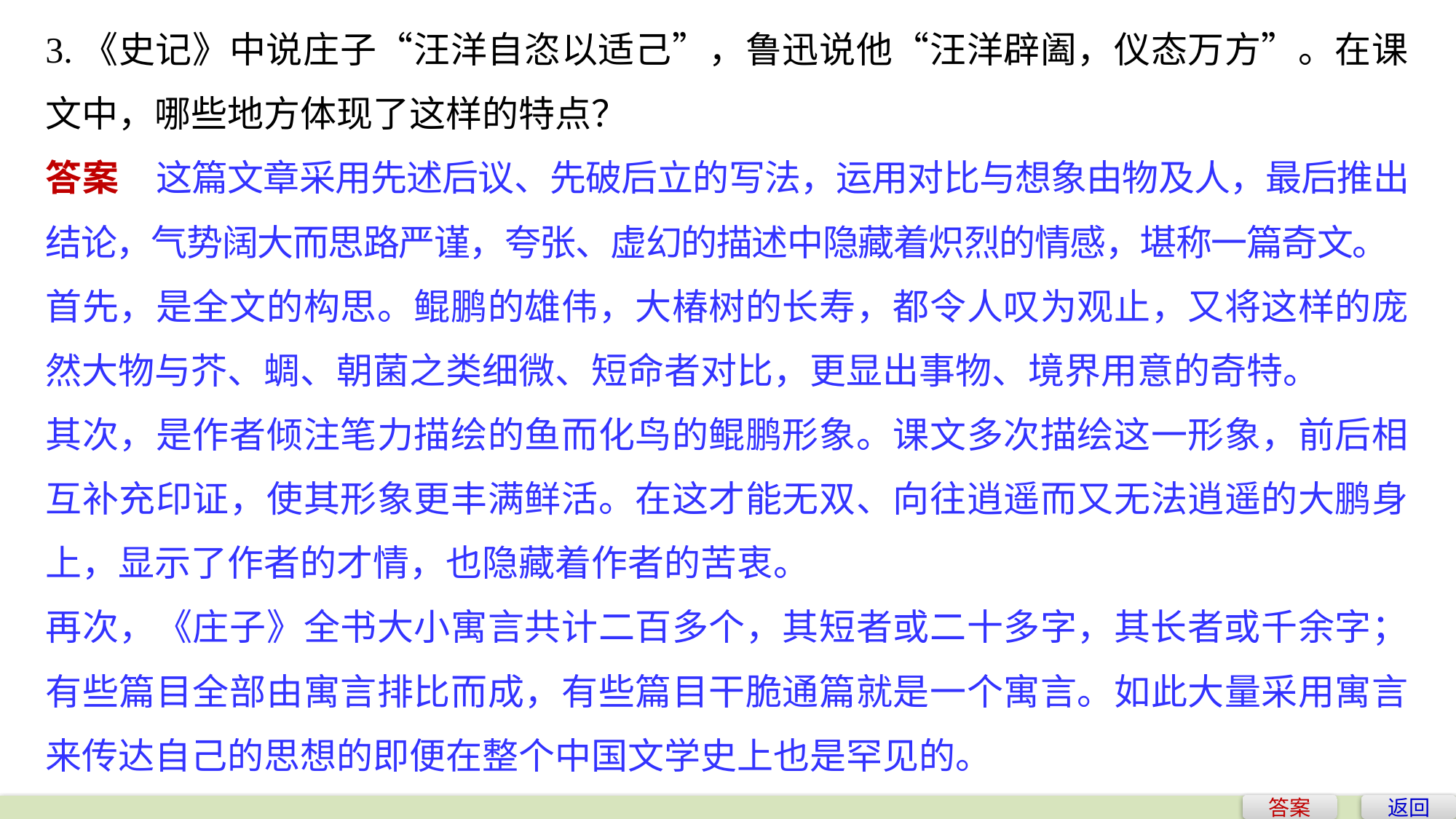

3.《史记》中说庄子“汪洋自恣以适己”，鲁迅说他“汪洋辟阖，仪态万方”。在课文中，哪些地方体现了这样的特点？
答案　这篇文章采用先述后议、先破后立的写法，运用对比与想象由物及人，最后推出结论，气势阔大而思路严谨，夸张、虚幻的描述中隐藏着炽烈的情感，堪称一篇奇文。
首先，是全文的构思。鲲鹏的雄伟，大椿树的长寿，都令人叹为观止，又将这样的庞然大物与芥、蜩、朝菌之类细微、短命者对比，更显出事物、境界用意的奇特。
其次，是作者倾注笔力描绘的鱼而化鸟的鲲鹏形象。课文多次描绘这一形象，前后相互补充印证，使其形象更丰满鲜活。在这才能无双、向往逍遥而又无法逍遥的大鹏身上，显示了作者的才情，也隐藏着作者的苦衷。
再次，《庄子》全书大小寓言共计二百多个，其短者或二十多字，其长者或千余字；有些篇目全部由寓言排比而成，有些篇目干脆通篇就是一个寓言。如此大量采用寓言来传达自己的思想的即便在整个中国文学史上也是罕见的。
答案
返回